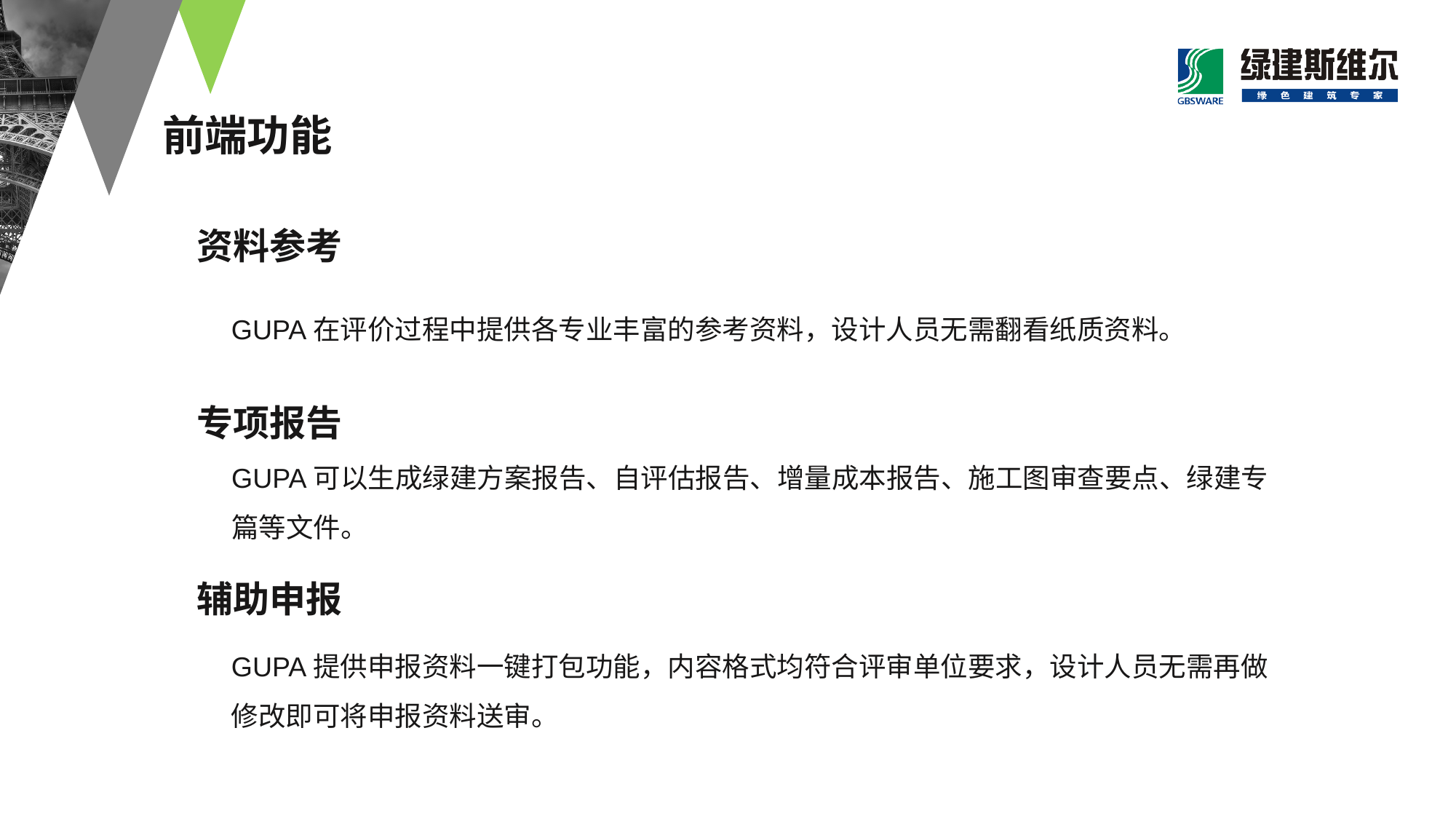

# 前端功能
资料参考
GUPA在评价过程中提供各专业丰富的参考资料，设计人员无需翻看纸质资料。
专项报告
GUPA可以生成绿建方案报告、自评估报告、增量成本报告、施工图审查要点、绿建专篇等文件。
辅助申报
GUPA提供申报资料一键打包功能，内容格式均符合评审单位要求，设计人员无需再做修改即可将申报资料送审。